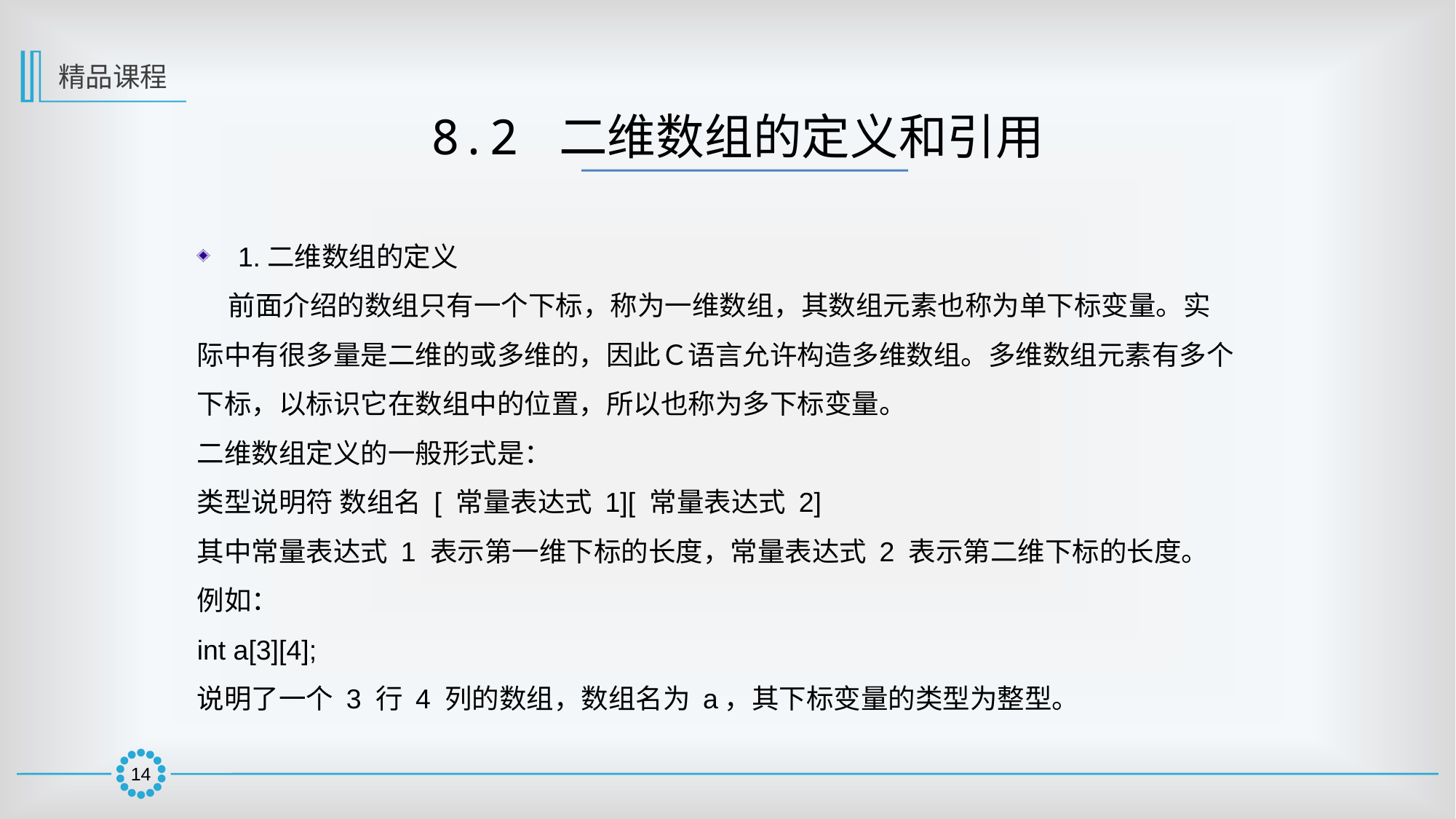

精品课程
8.2 二维数组的定义和引用

1.二维数组的定义
    前面介绍的数组只有一个下标，称为一维数组，其数组元素也称为单下标变量。实
际中有很多量是二维的或多维的，因此Ｃ语言允许构造多维数组。多维数组元素有多个下标，以标识它在数组中的位置，所以也称为多下标变量。
二维数组定义的一般形式是：
类型说明符 数组名 [ 常量表达式 1][ 常量表达式 2]
其中常量表达式 1 表示第一维下标的长度，常量表达式 2 表示第二维下标的长度。
例如：
int a[3][4];
说明了一个 3 行 4 列的数组，数组名为 a，其下标变量的类型为整型。

14